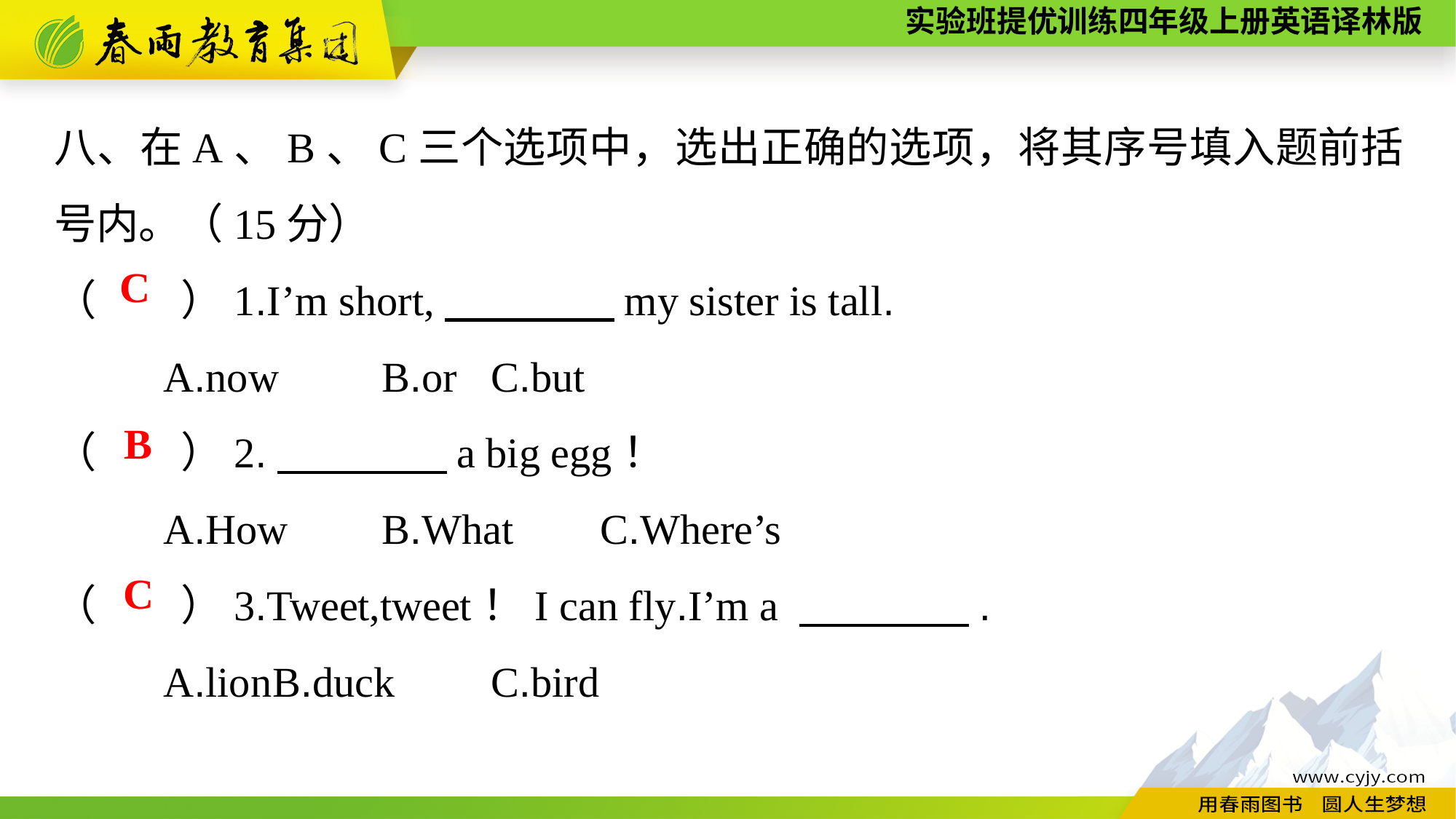

八、在A、B、C三个选项中，选出正确的选项，将其序号填入题前括号内。（15分）
（　　）1.I’m short,　　　　my sister is tall.
	A.now	B.or	C.but
（　　）2.　　　　a big egg！
	A.How	B.What	C.Where’s
（　　）3.Tweet,tweet！I can fly.I’m a 　　　　.
	A.lion	B.duck	C.bird
C
B
C